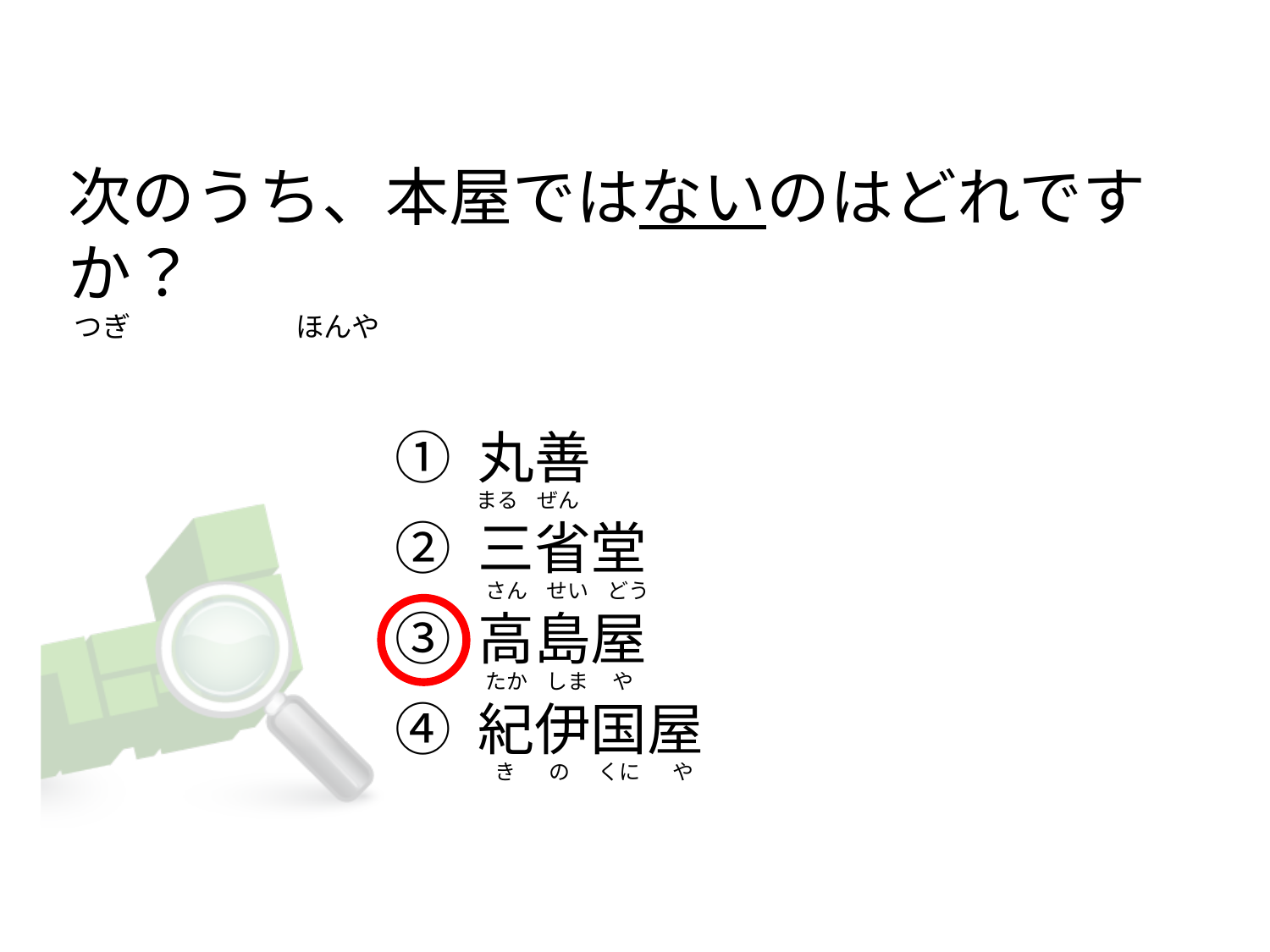

# 次のうち、本屋ではないのはどれですか？  つぎ                          ほんや
① 丸善
② 三省堂
③ 高島屋
④ 紀伊国屋
まる    ぜん
 さん    せい    どう

 たか    しま     や
   き       の      くに       や